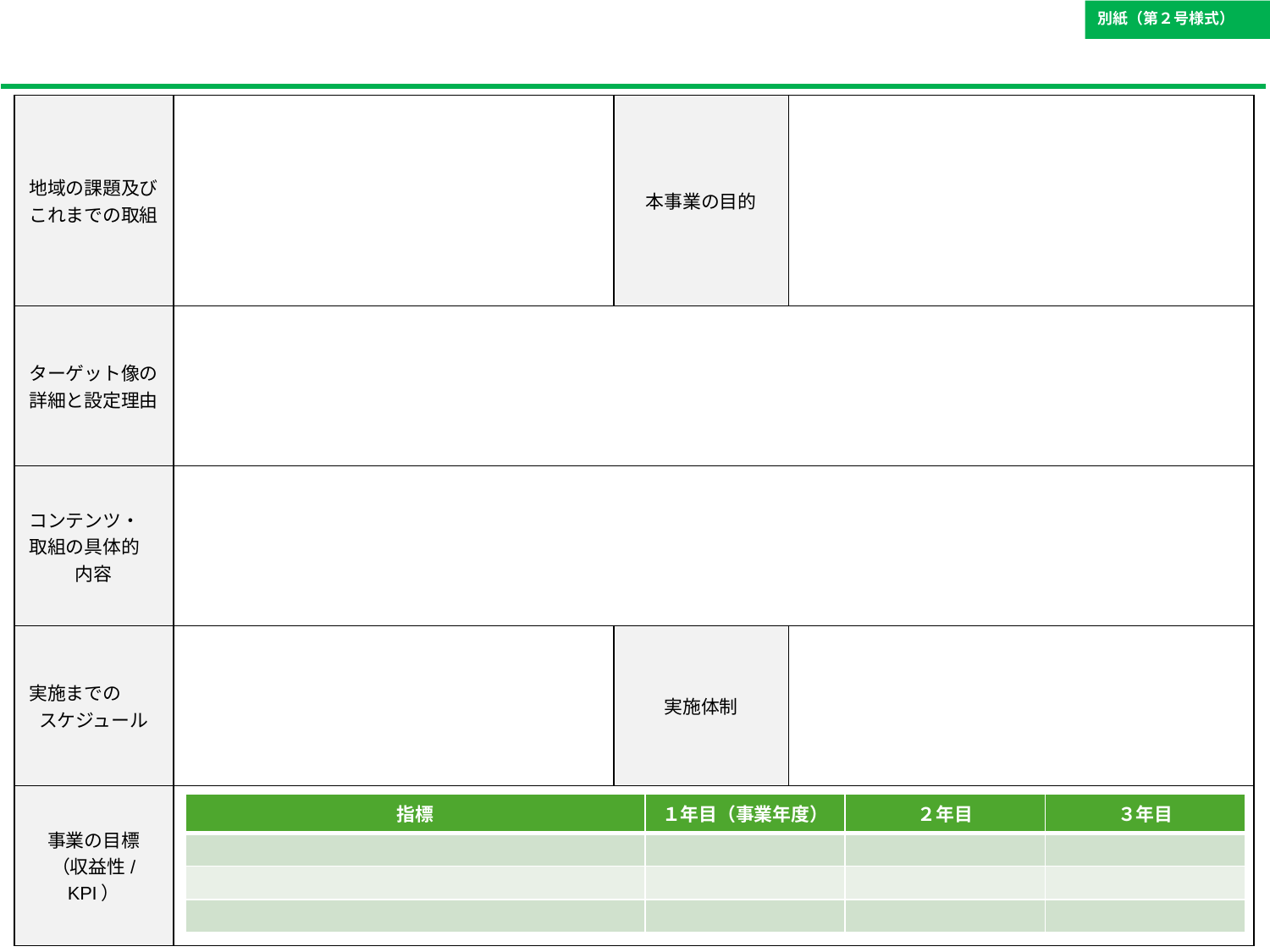

#

| 地域の課題及びこれまでの取組 |  | 本事業の目的 |  |
| --- | --- | --- | --- |
| ターゲット像の詳細と設定理由 |  |  |  |
| コンテンツ・　取組の具体的　内容 |  |  |  |
| 実施までの　　スケジュール |  | 実施体制 |  |
| 事業の目標 （収益性/KPI） |  |  |  |
| 指標 | １年目（事業年度） | ２年目 | ３年目 |
| --- | --- | --- | --- |
|  |  |  |  |
|  |  |  |  |
|  |  |  |  |